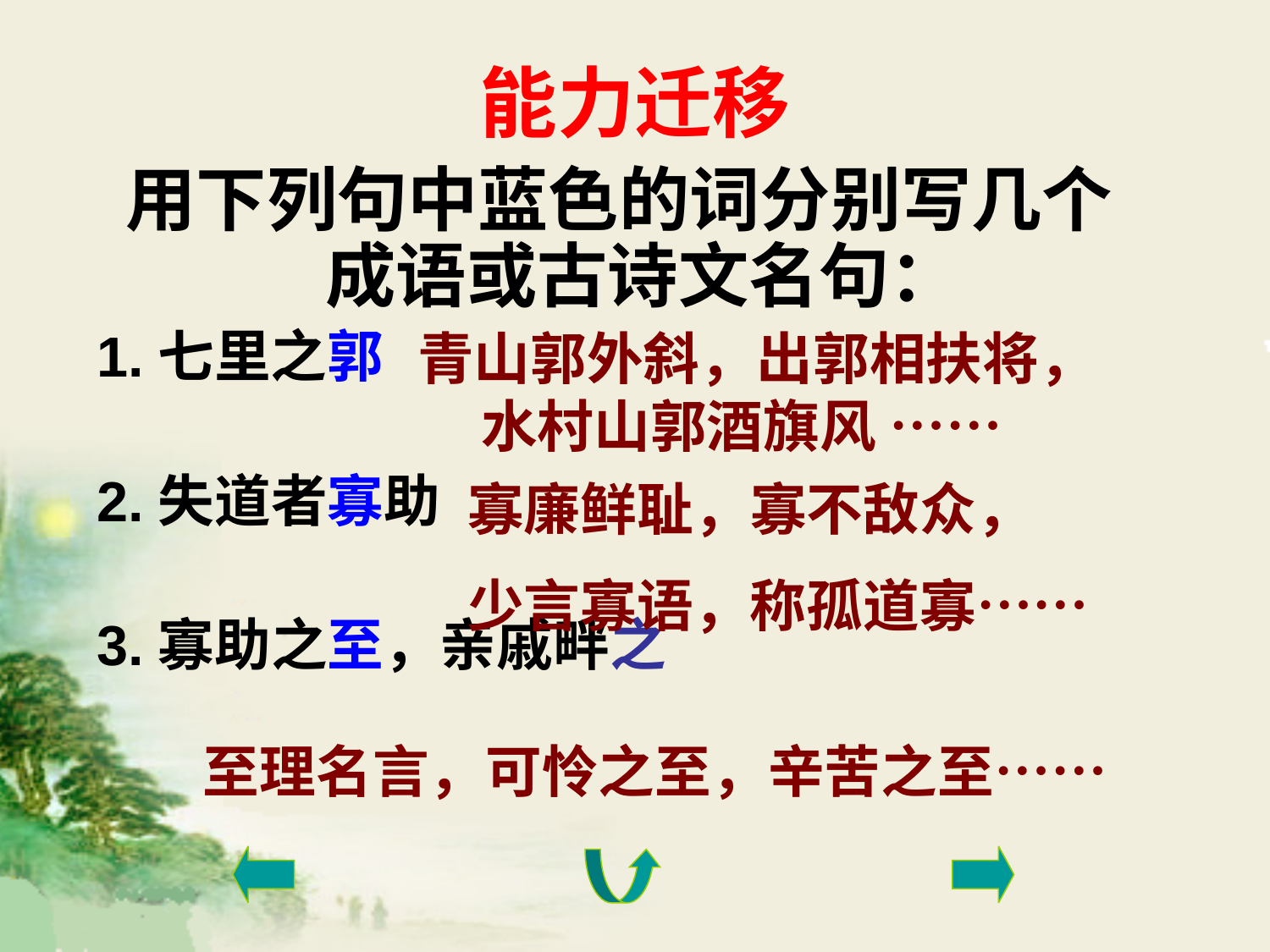

# 能力迁移
用下列句中蓝色的词分别写几个成语或古诗文名句：
1.七里之郭

2.失道者寡助

3.寡助之至，亲戚畔之
青山郭外斜，出郭相扶将，  　水村山郭酒旗风 ……

寡廉鲜耻，寡不敌众，
少言寡语，称孤道寡……
至理名言，可怜之至，辛苦之至……